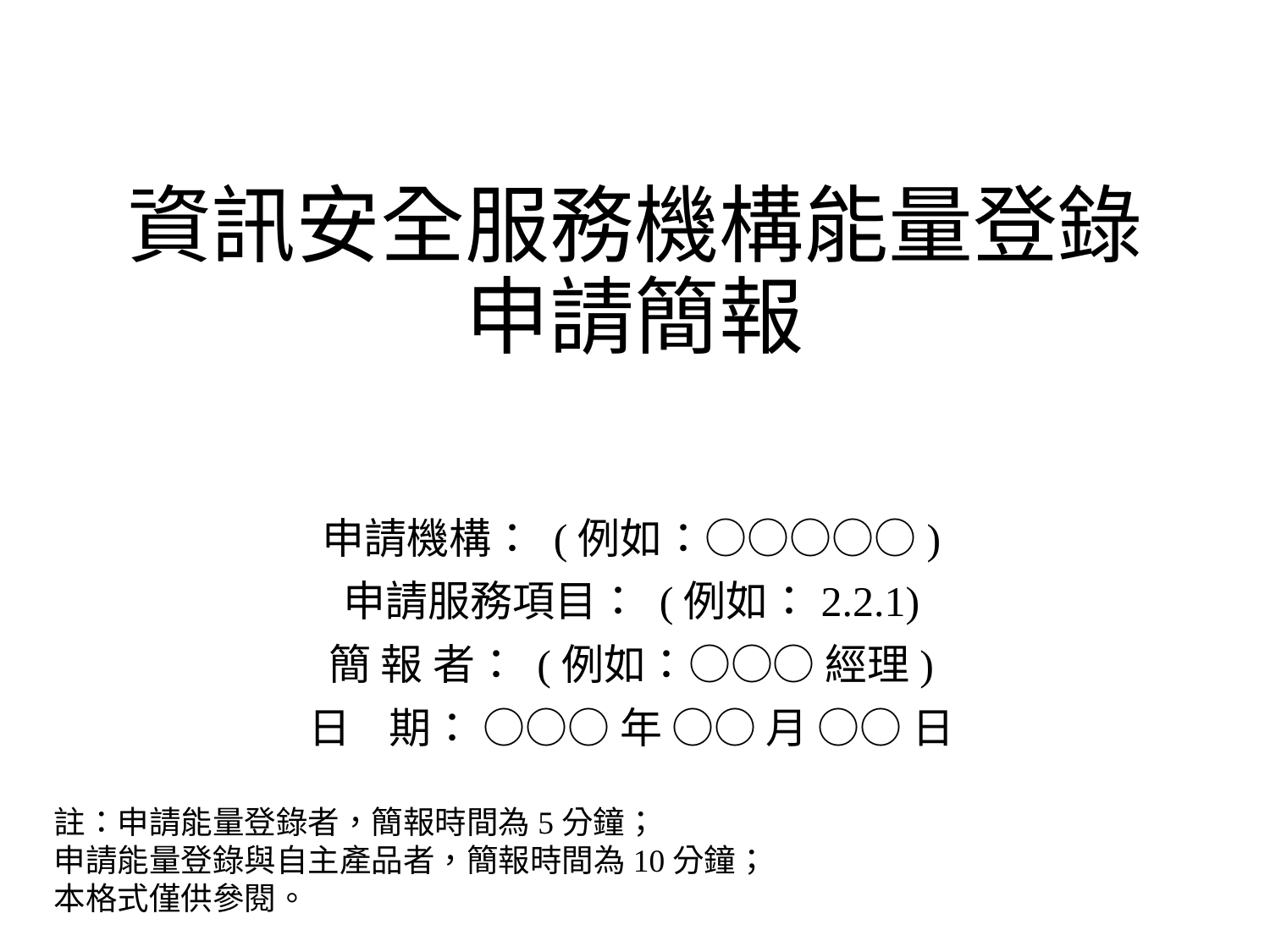

# 資訊安全服務機構能量登錄申請簡報
申請機構： (例如：○○○○○)
申請服務項目： (例如：2.2.1)
簡 報 者： (例如：○○○ 經理)
日    期： ○○○ 年 ○○ 月 ○○ 日

註：申請能量登錄者，簡報時間為5分鐘；
申請能量登錄與自主產品者，簡報時間為10分鐘；
本格式僅供參閱。